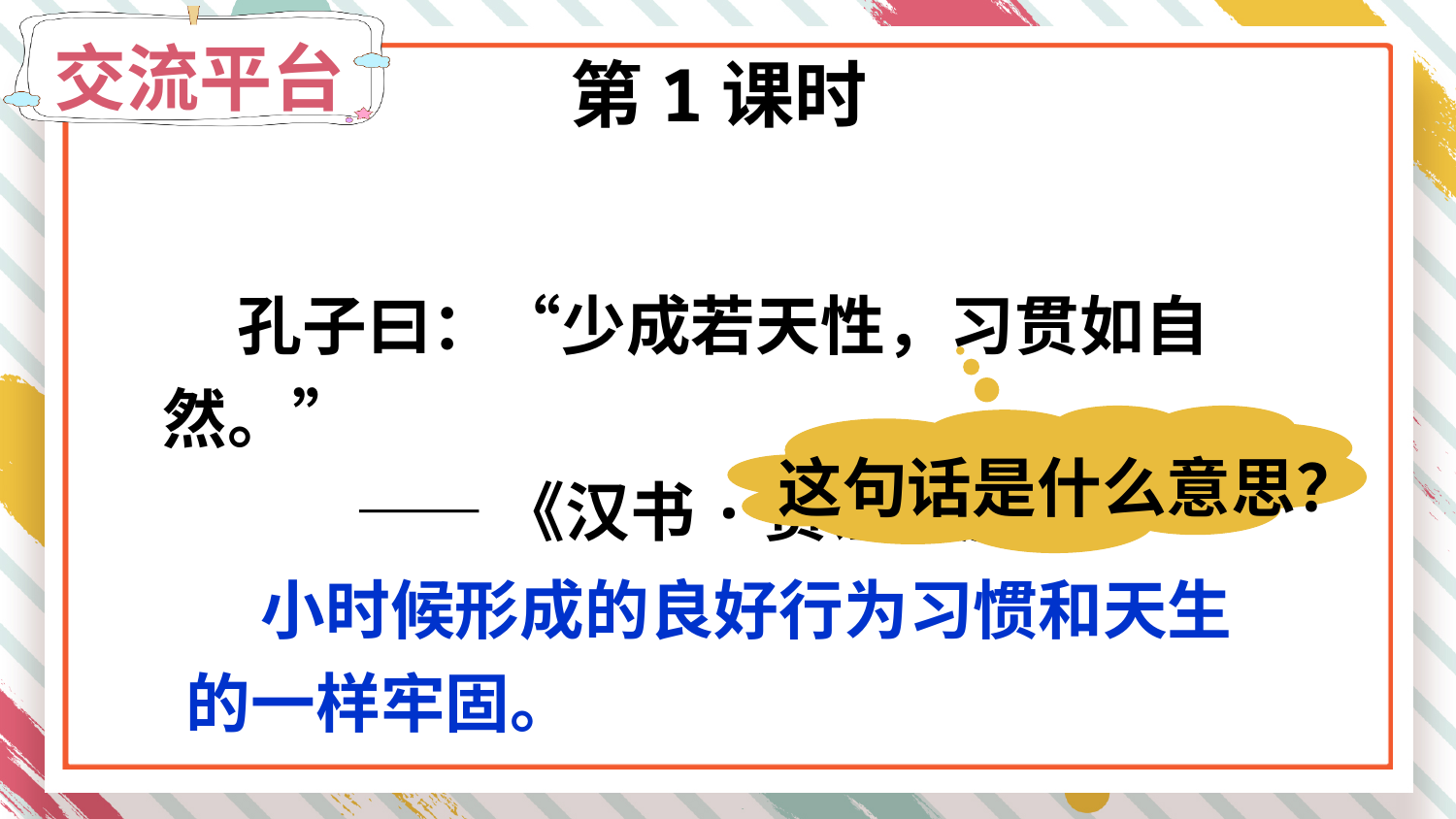

交流平台
第1课时
    孔子曰：“少成若天性，习贯如自然。”
             ——《汉书·贾谊传》

这句话是什么意思？
    小时候形成的良好行为习惯和天生的一样牢固。